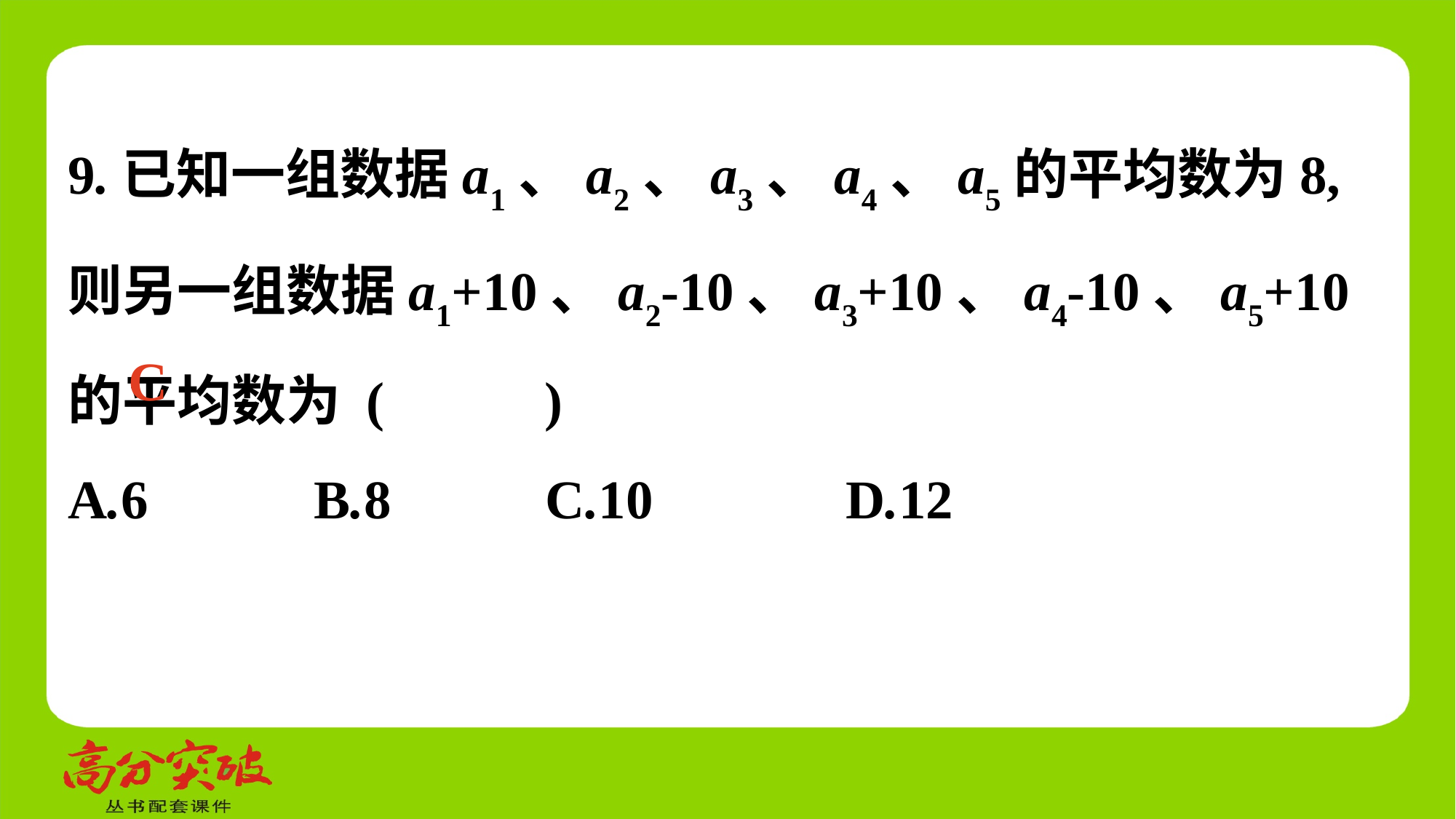

9.已知一组数据a1、a2、a3、a4、a5的平均数为8,则另一组数据a1+10、a2-10、a3+10、a4-10、a5+10的平均数为 (　  　)
A.6	          B.8	           C.10	         D.12
C